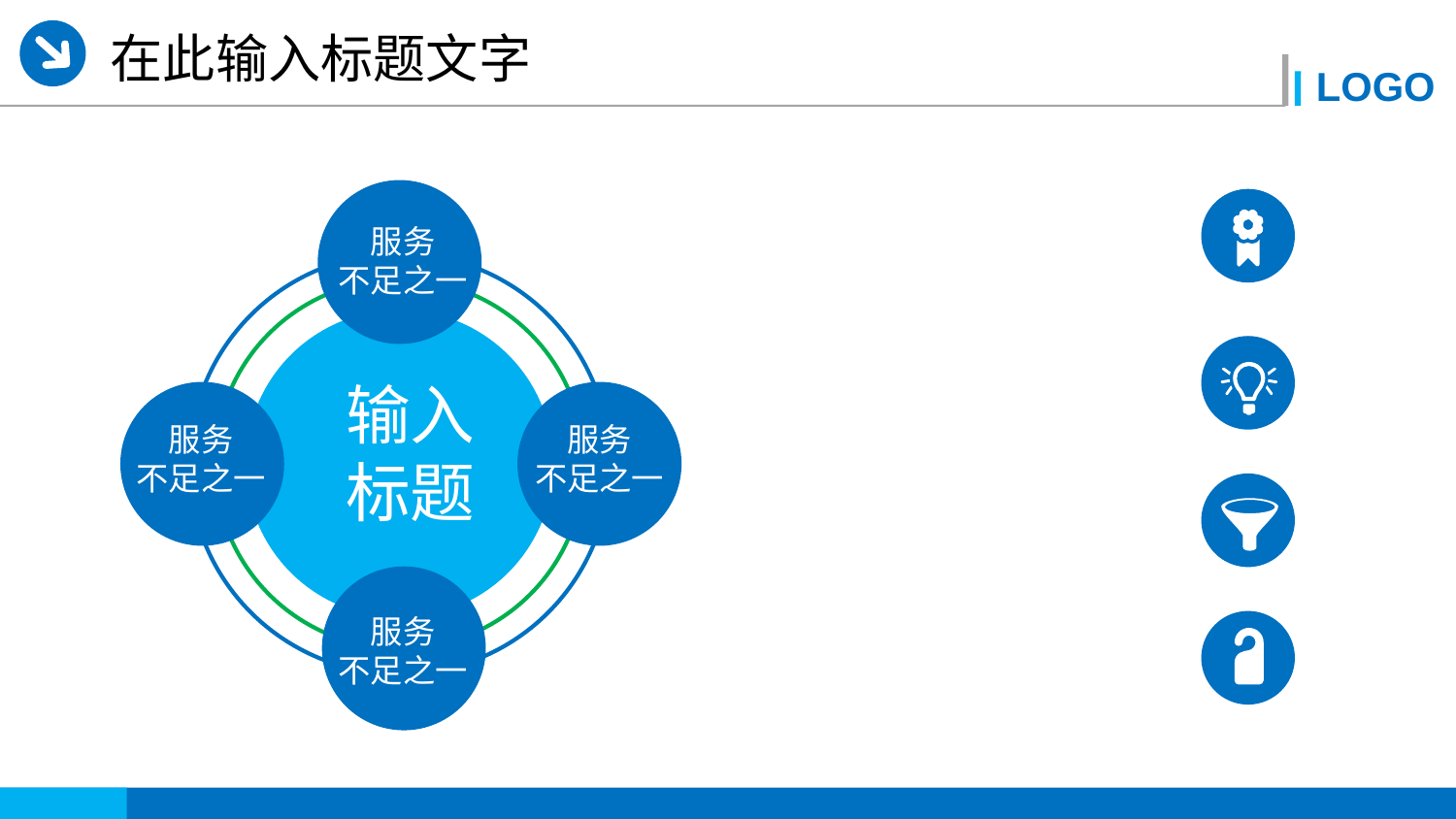

在此输入标题文字

服务
不足之一

服务
不足之一
服务
不足之一

服务
不足之一

输入
标题